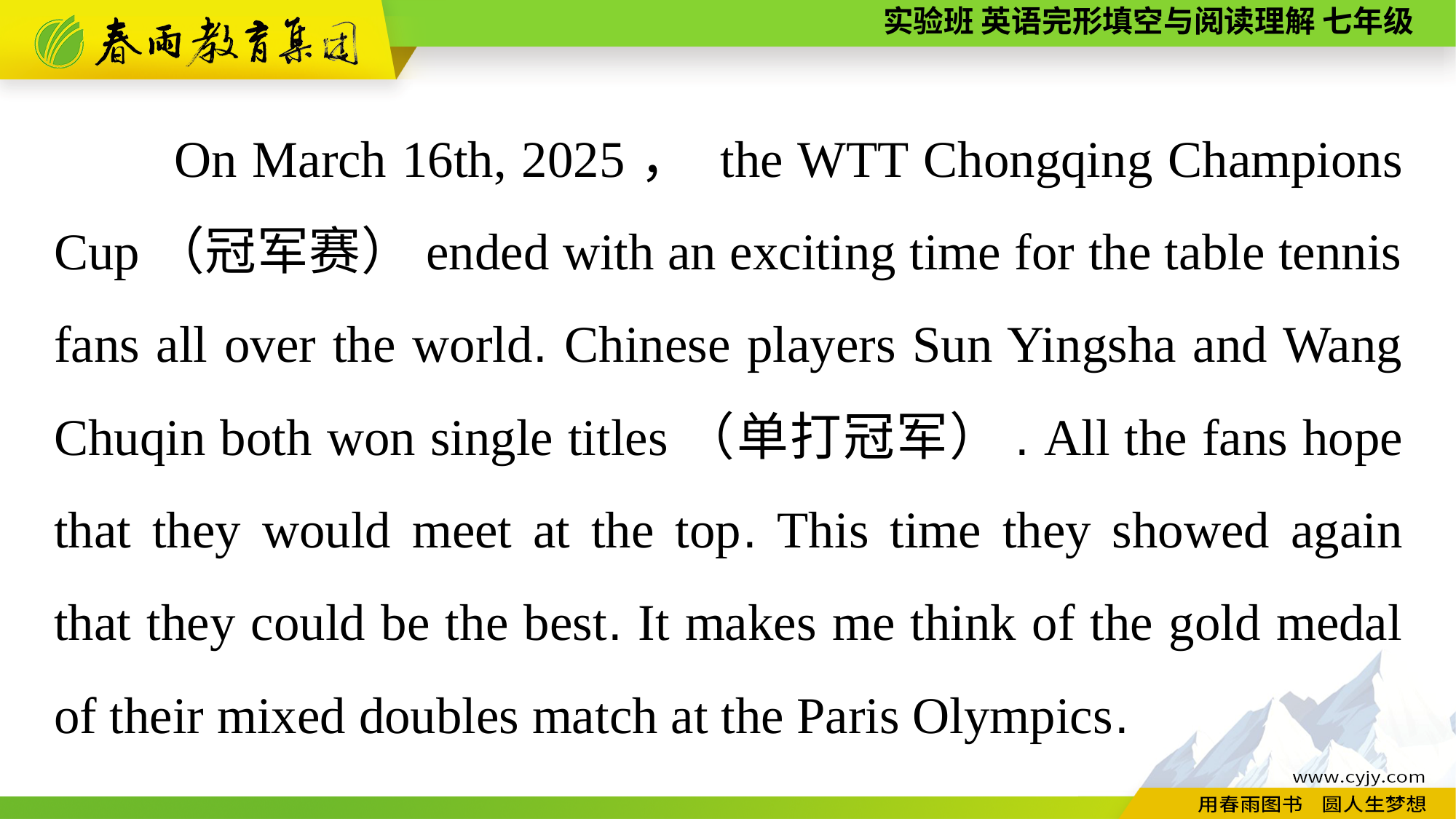

On March 16th, 2025， the WTT Chongqing Champions Cup（冠军赛）ended with an exciting time for the table tennis fans all over the world. Chinese players Sun Yingsha and Wang Chuqin both won single titles（单打冠军）. All the fans hope that they would meet at the top. This time they showed again that they could be the best. It makes me think of the gold medal of their mixed doubles match at the Paris Olympics.